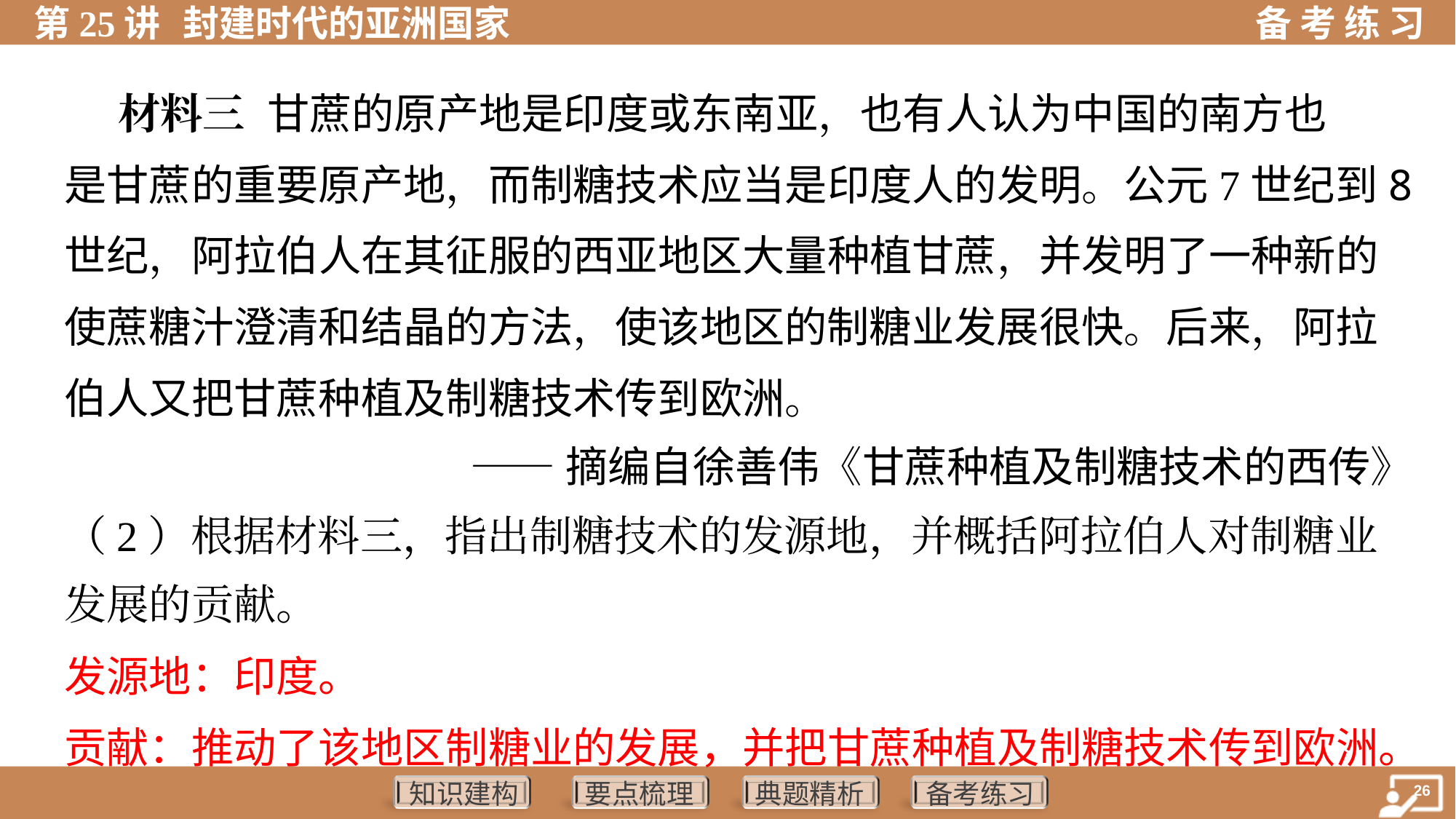

材料三  甘蔗的原产地是印度或东南亚，也有人认为中国的南方也
是甘蔗的重要原产地，而制糖技术应当是印度人的发明。公元7世纪到8
世纪，阿拉伯人在其征服的西亚地区大量种植甘蔗，并发明了一种新的
使蔗糖汁澄清和结晶的方法，使该地区的制糖业发展很快。后来，阿拉
伯人又把甘蔗种植及制糖技术传到欧洲。
——摘编自徐善伟《甘蔗种植及制糖技术的西传》
（2）根据材料三，指出制糖技术的发源地，并概括阿拉伯人对制糖业
发展的贡献。
发源地：印度。
贡献：推动了该地区制糖业的发展，并把甘蔗种植及制糖技术传到欧洲。